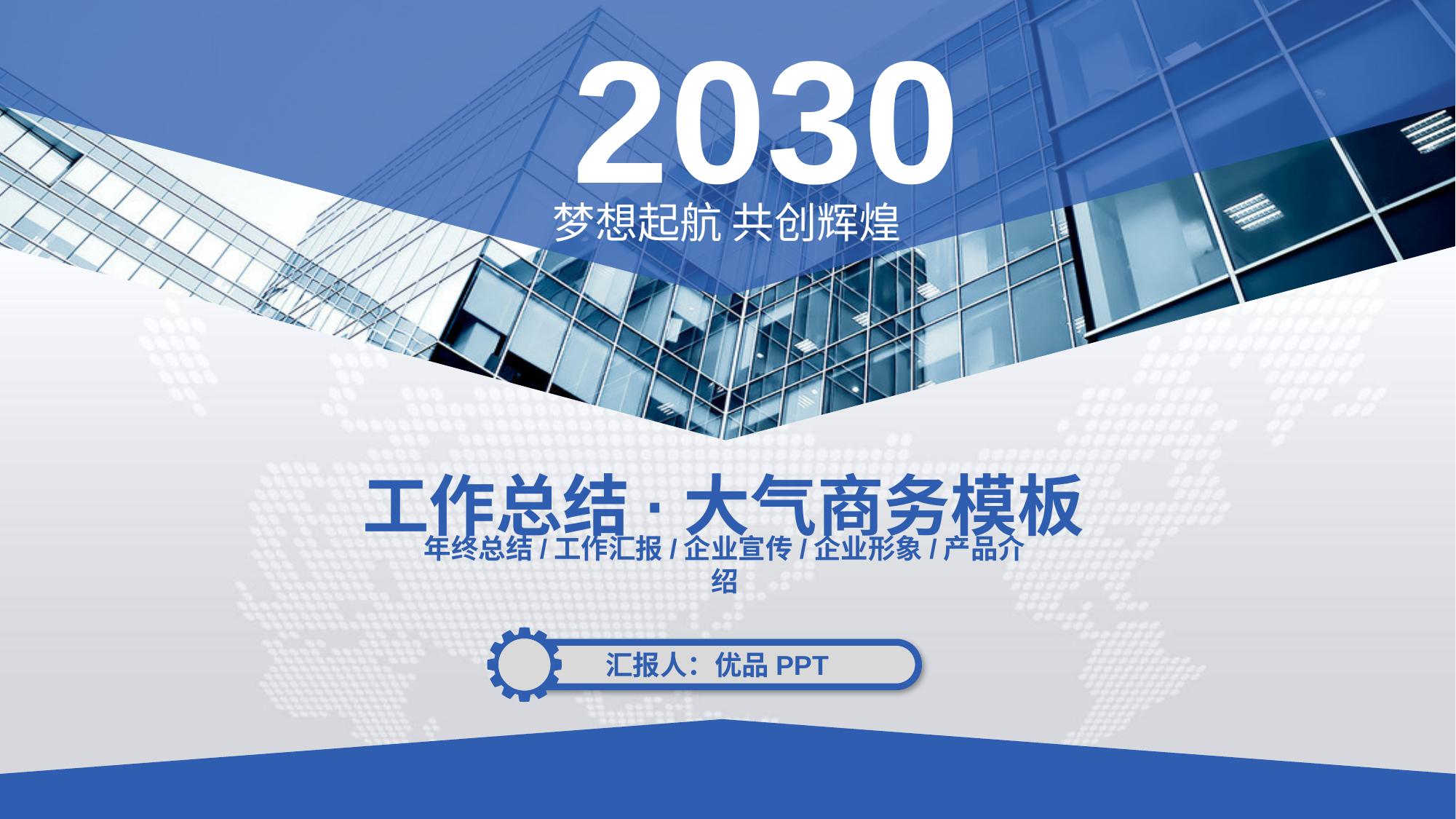

2030
梦想起航 共创辉煌
工作总结·大气商务模板
年终总结/工作汇报/企业宣传/企业形象/产品介绍

汇报人：优品PPT

延时符